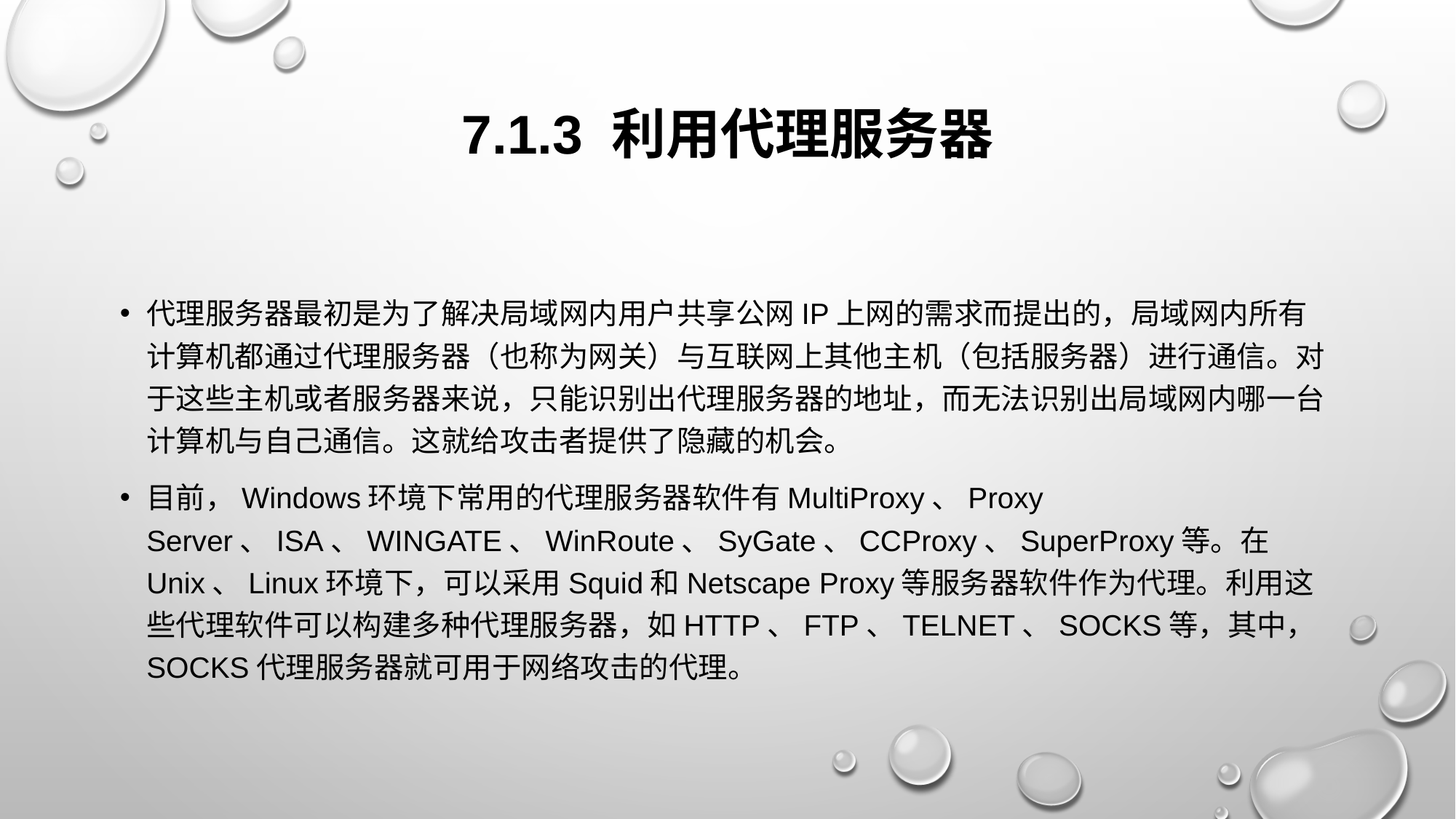

# 7.1.3 利用代理服务器
代理服务器最初是为了解决局域网内用户共享公网IP上网的需求而提出的，局域网内所有计算机都通过代理服务器（也称为网关）与互联网上其他主机（包括服务器）进行通信。对于这些主机或者服务器来说，只能识别出代理服务器的地址，而无法识别出局域网内哪一台计算机与自己通信。这就给攻击者提供了隐藏的机会。
目前，Windows环境下常用的代理服务器软件有MultiProxy、Proxy Server、ISA、WinGate、WinRoute、SyGate、CCProxy、SuperProxy等。在Unix、Linux环境下，可以采用Squid和Netscape Proxy等服务器软件作为代理。利用这些代理软件可以构建多种代理服务器，如HTTP、FTP、TELNET、SOCKS等，其中，SOCKS代理服务器就可用于网络攻击的代理。